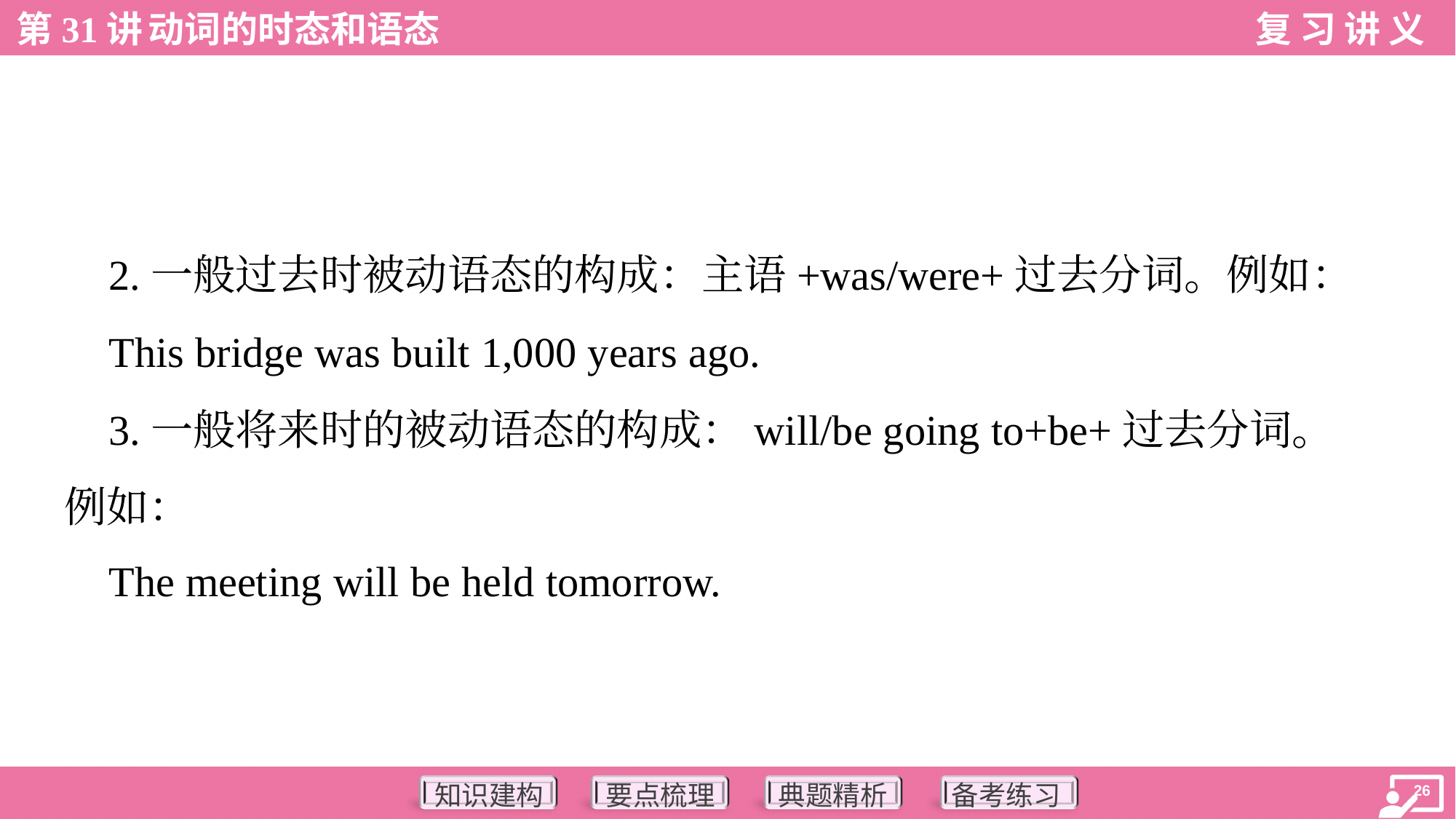

2.一般过去时被动语态的构成：主语+was/were+过去分词。例如：
    This bridge was built 1,000 years ago.
    3.一般将来时的被动语态的构成：will/be going to+be+过去分词。
例如：
    The meeting will be held tomorrow.